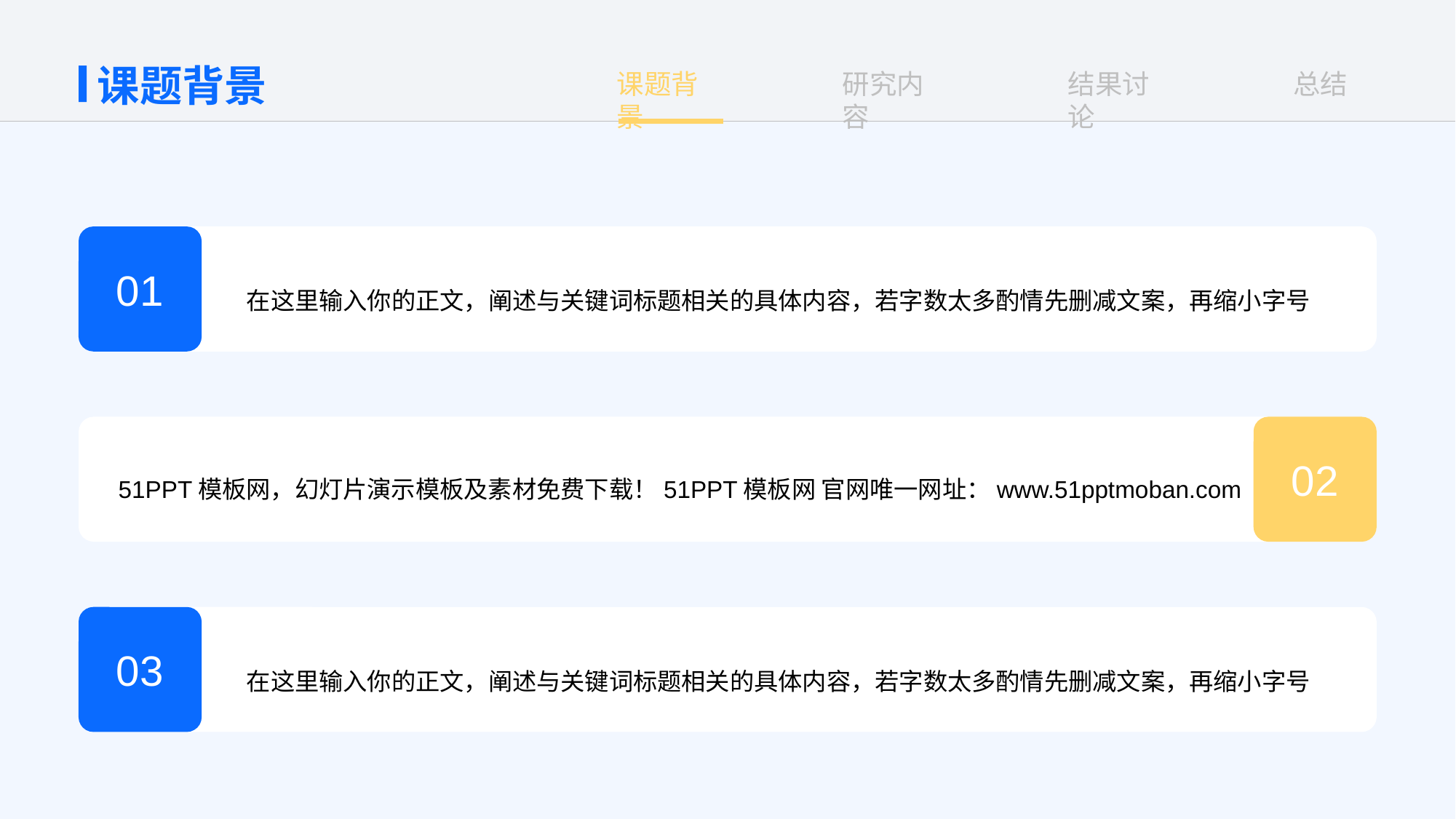

课题背景

01
在这里输入你的正文，阐述与关键词标题相关的具体内容，若字数太多酌情先删减文案，再缩小字号

02
51PPT模板网，幻灯片演示模板及素材免费下载！51PPT模板网 官网唯一网址：www.51pptmoban.com

03
在这里输入你的正文，阐述与关键词标题相关的具体内容，若字数太多酌情先删减文案，再缩小字号